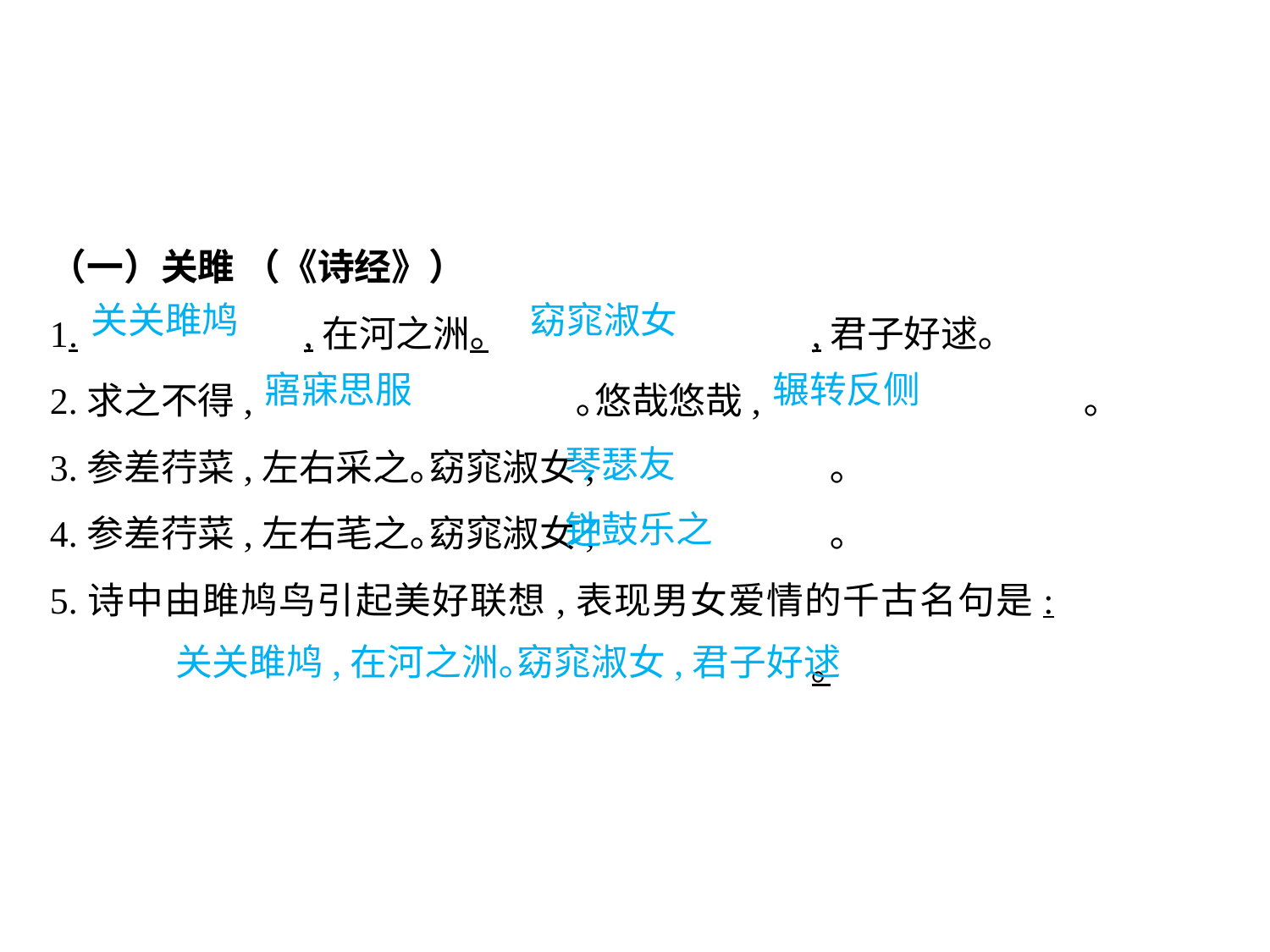

（一）关雎 （《诗经》）
1.		,在河之洲｡			,君子好逑｡
2.求之不得,			 ｡悠哉悠哉,			 ｡
3.参差荇菜,左右采之｡窈窕淑女,		 ｡
4.参差荇菜,左右芼之｡窈窕淑女,		 ｡
5.诗中由雎鸠鸟引起美好联想,表现男女爱情的千古名句是:								｡
关关雎鸠		       窈窕淑女
寤寐思服			辗转反侧
琴瑟友之
钟鼓乐之
										关关雎鸠,在河之洲｡窈窕淑女,君子好逑